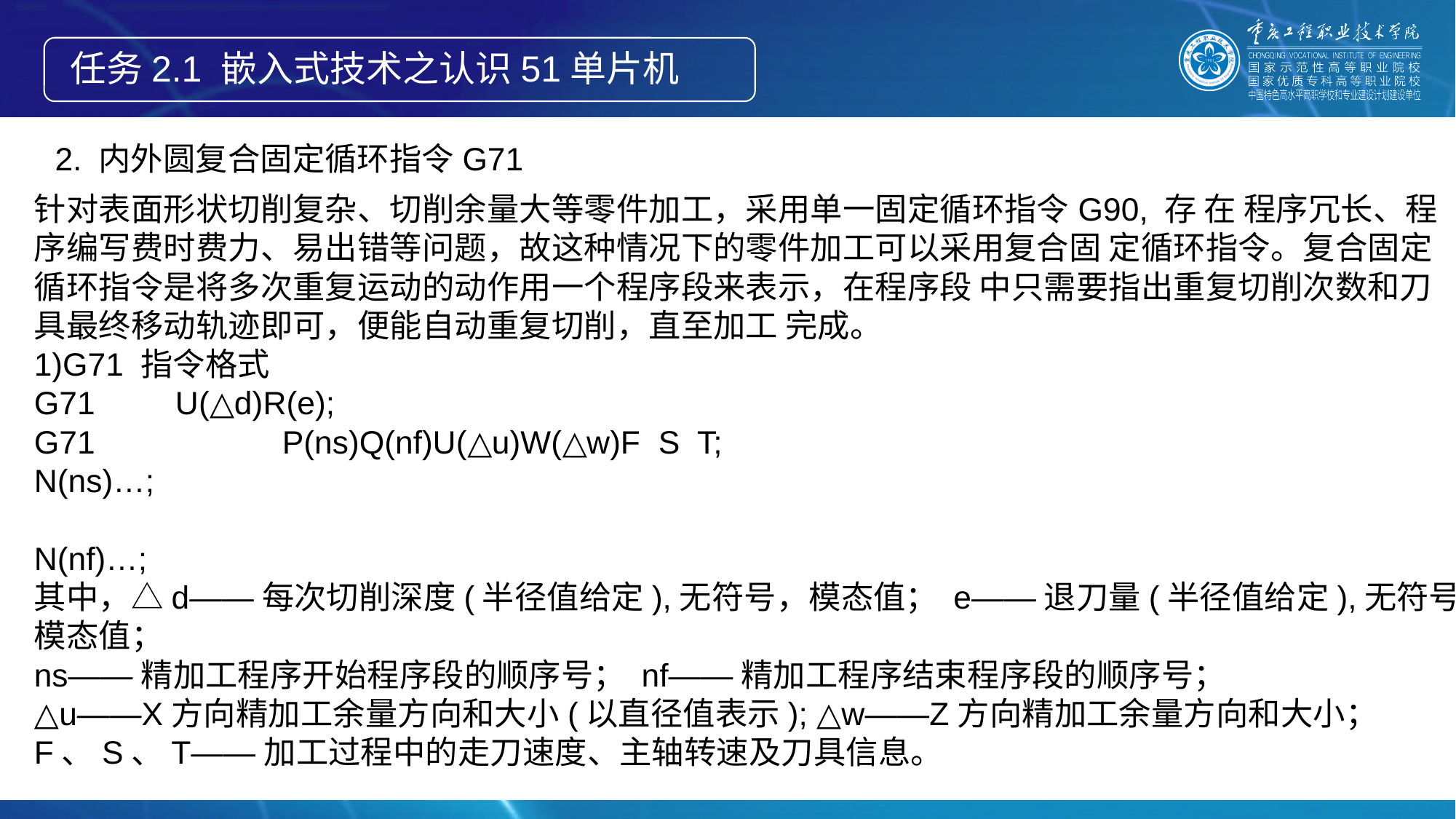

任务2.1 嵌入式技术之认识51单片机
2. 内外圆复合固定循环指令G71
针对表面形状切削复杂、切削余量大等零件加工，采用单一固定循环指令G90, 存 在 程序冗长、程序编写费时费力、易出错等问题，故这种情况下的零件加工可以采用复合固 定循环指令。复合固定循环指令是将多次重复运动的动作用一个程序段来表示，在程序段 中只需要指出重复切削次数和刀具最终移动轨迹即可，便能自动重复切削，直至加工 完成。
1)G71 指令格式
G71         U(△d)R(e);
G71                     P(ns)Q(nf)U(△u)W(△w)F  S  T;
N(ns)…;

N(nf)…;
其中，△d——每次切削深度(半径值给定),无符号，模态值； e——退刀量(半径值给定),无符号，模态值；
ns——精加工程序开始程序段的顺序号； nf——精加工程序结束程序段的顺序号；
△u——X方向精加工余量方向和大小(以直径值表示); △w——Z方向精加工余量方向和大小；
F、S、T——加工过程中的走刀速度、主轴转速及刀具信息。